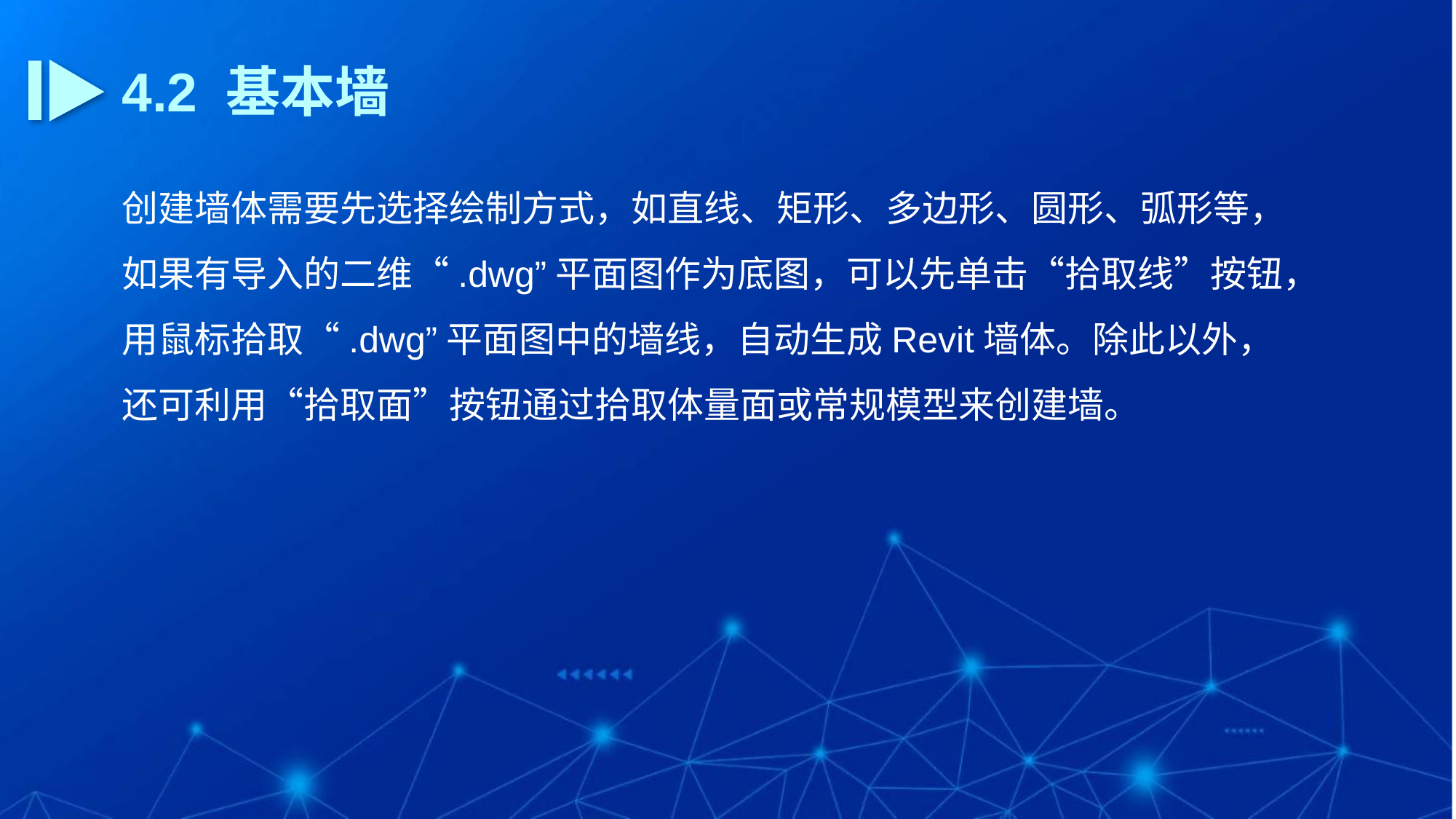

4.2 基本墙

创建墙体需要先选择绘制方式，如直线、矩形、多边形、圆形、弧形等，如果有导入的二维“.dwg”平面图作为底图，可以先单击“拾取线”按钮，用鼠标拾取“.dwg”平面图中的墙线，自动生成Revit墙体。除此以外，还可利用“拾取面”按钮通过拾取体量面或常规模型来创建墙。